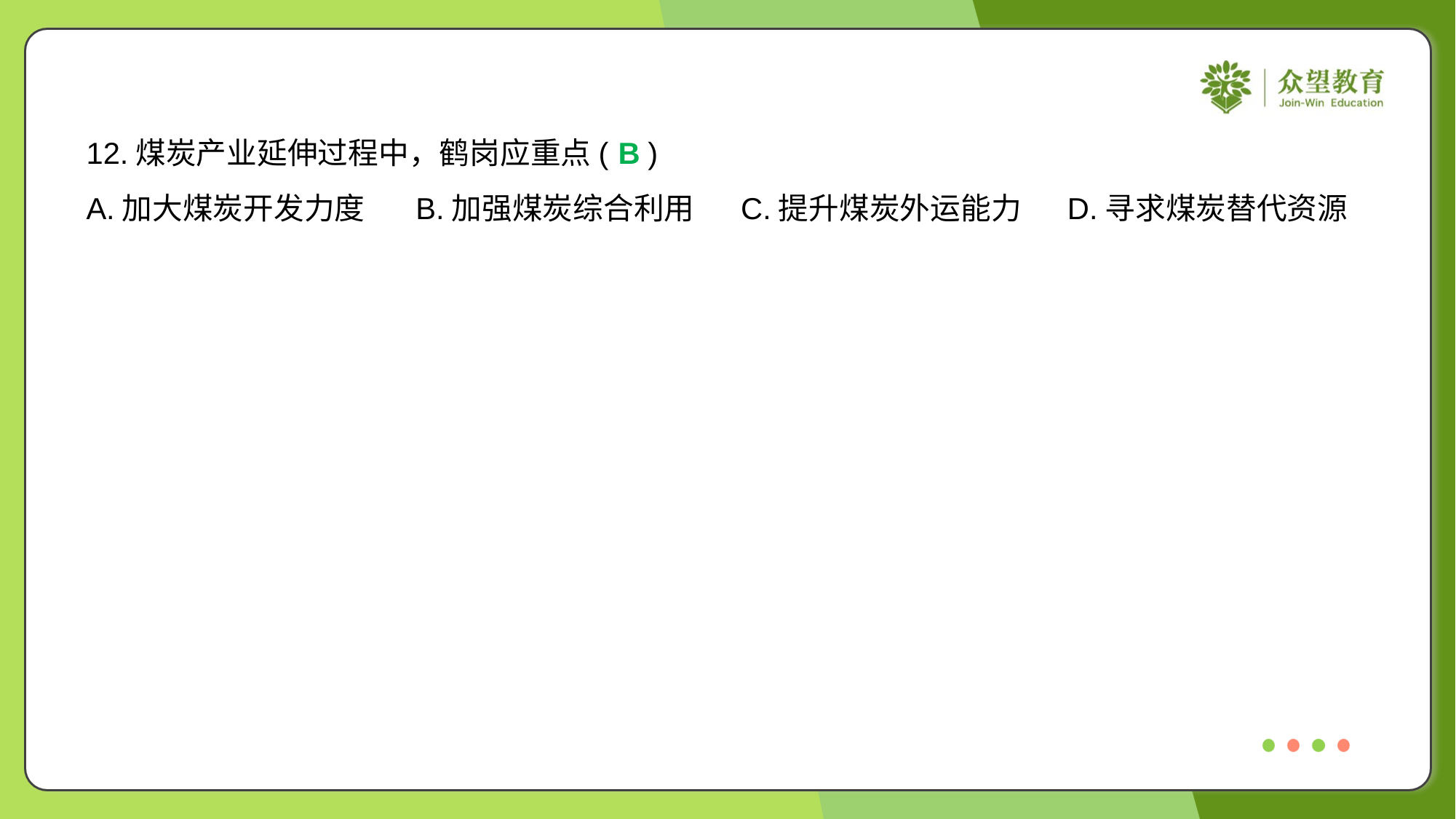

12.煤炭产业延伸过程中，鹤岗应重点(     )
B
A.加大煤炭开发力度	B.加强煤炭综合利用	C.提升煤炭外运能力	D.寻求煤炭替代资源